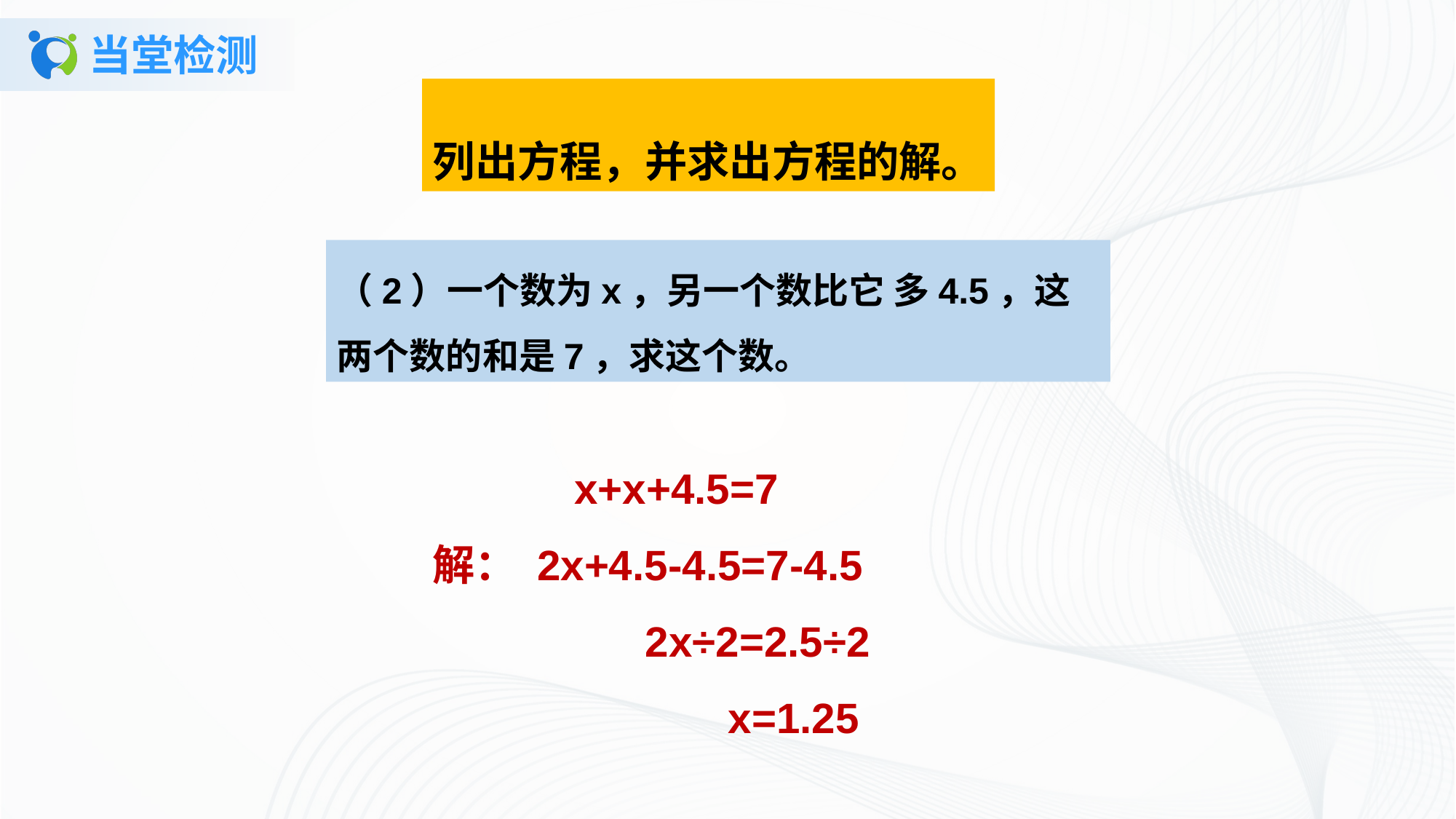

# 当堂检测
列出方程，并求出方程的解。
（2）一个数为x，另一个数比它 多4.5，这两个数的和是7，求这个数。
            x+x+4.5=7
解： 2x+4.5-4.5=7-4.5
                  2x÷2=2.5÷2
                         x=1.25